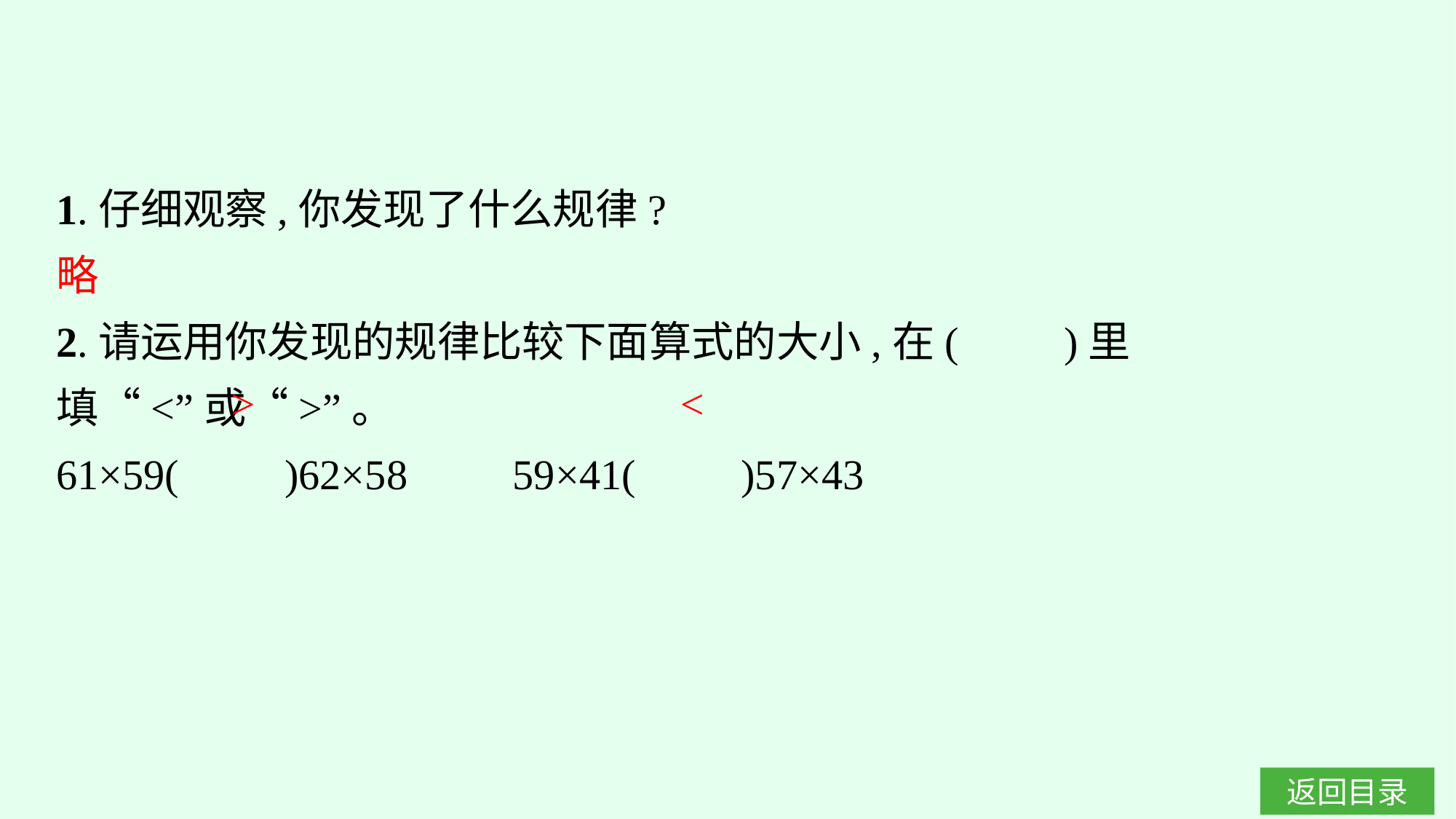

1.仔细观察,你发现了什么规律?
略
2.请运用你发现的规律比较下面算式的大小,在(　　)里填“<”或“>”。
61×59(　　)62×58　　59×41(　　)57×43
>
<